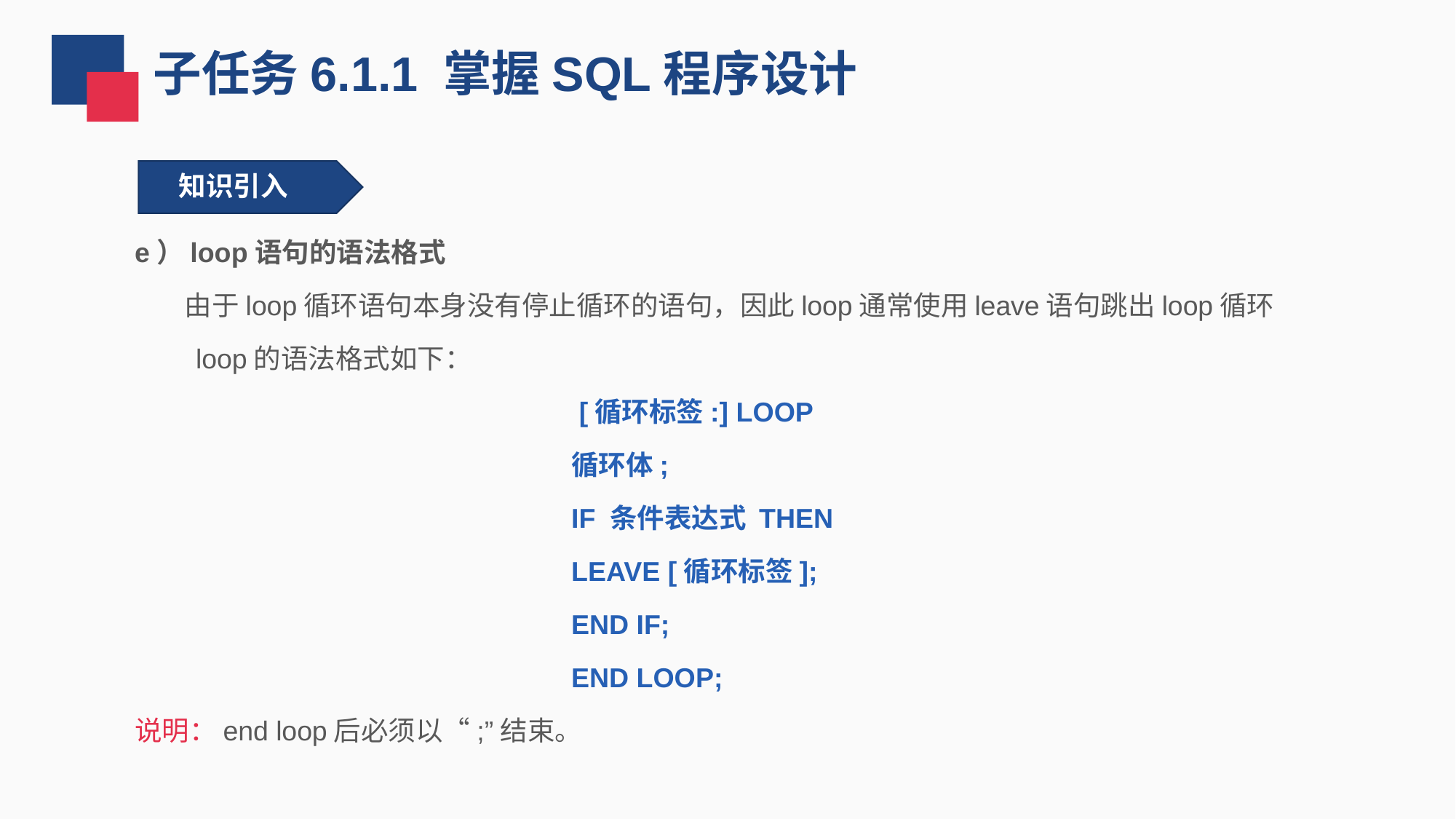

子任务6.1.1 掌握SQL程序设计

知识引入
e）loop语句的语法格式
       由于loop循环语句本身没有停止循环的语句，因此loop通常使用leave语句跳出loop循环
        loop的语法格式如下：
 [循环标签:] LOOP
循环体;
IF 条件表达式 THEN
LEAVE [循环标签];
END IF;
END LOOP;
说明：end loop后必须以“;”结束。